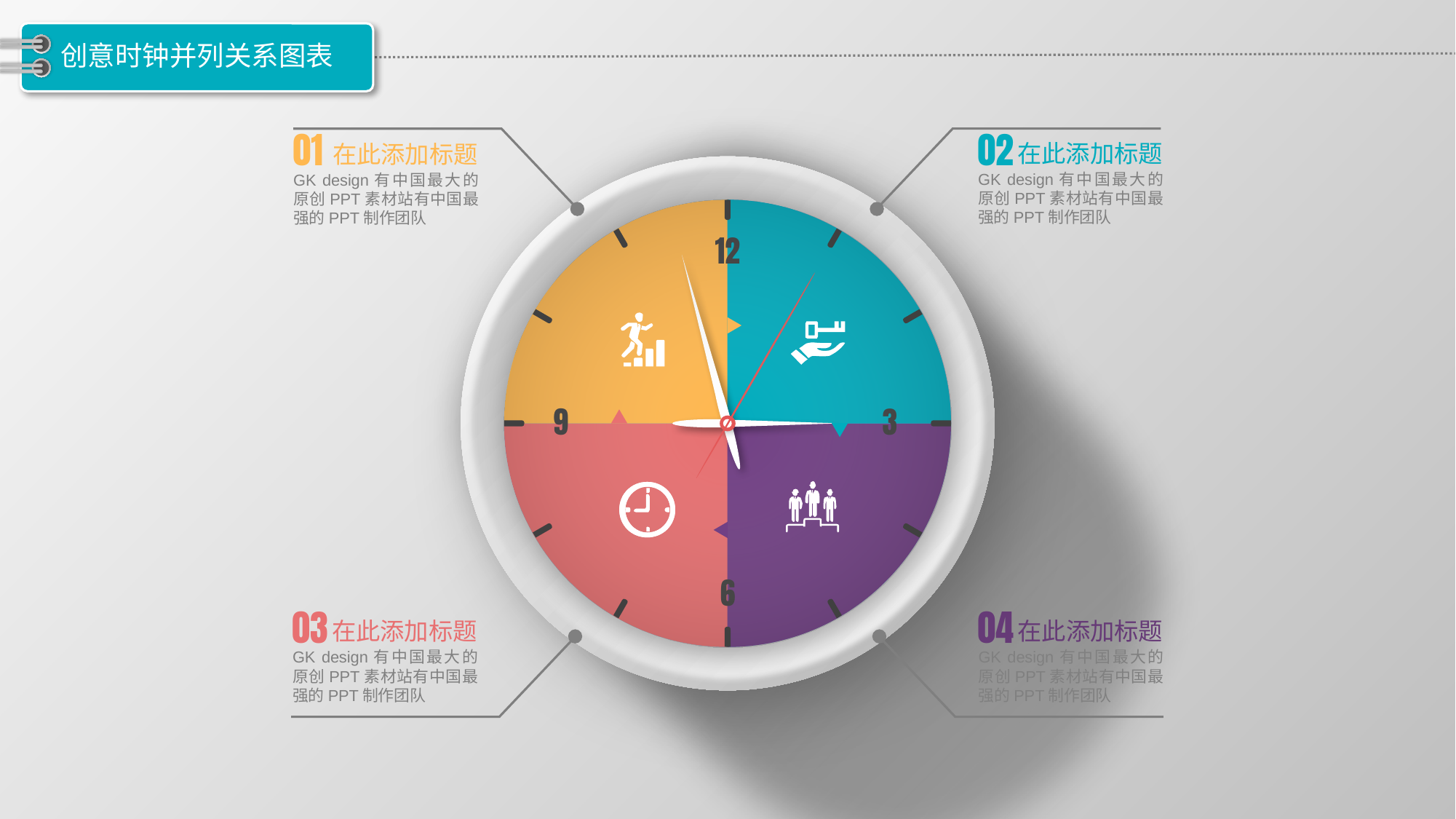

# 创意时钟并列关系图表
02
在此添加标题
GK design有中国最大的原创PPT素材站有中国最强的PPT制作团队
01
在此添加标题
GK design有中国最大的原创PPT素材站有中国最强的PPT制作团队

12

9
3

6
03
在此添加标题
GK design有中国最大的原创PPT素材站有中国最强的PPT制作团队
04
在此添加标题
GK design有中国最大的原创PPT素材站有中国最强的PPT制作团队